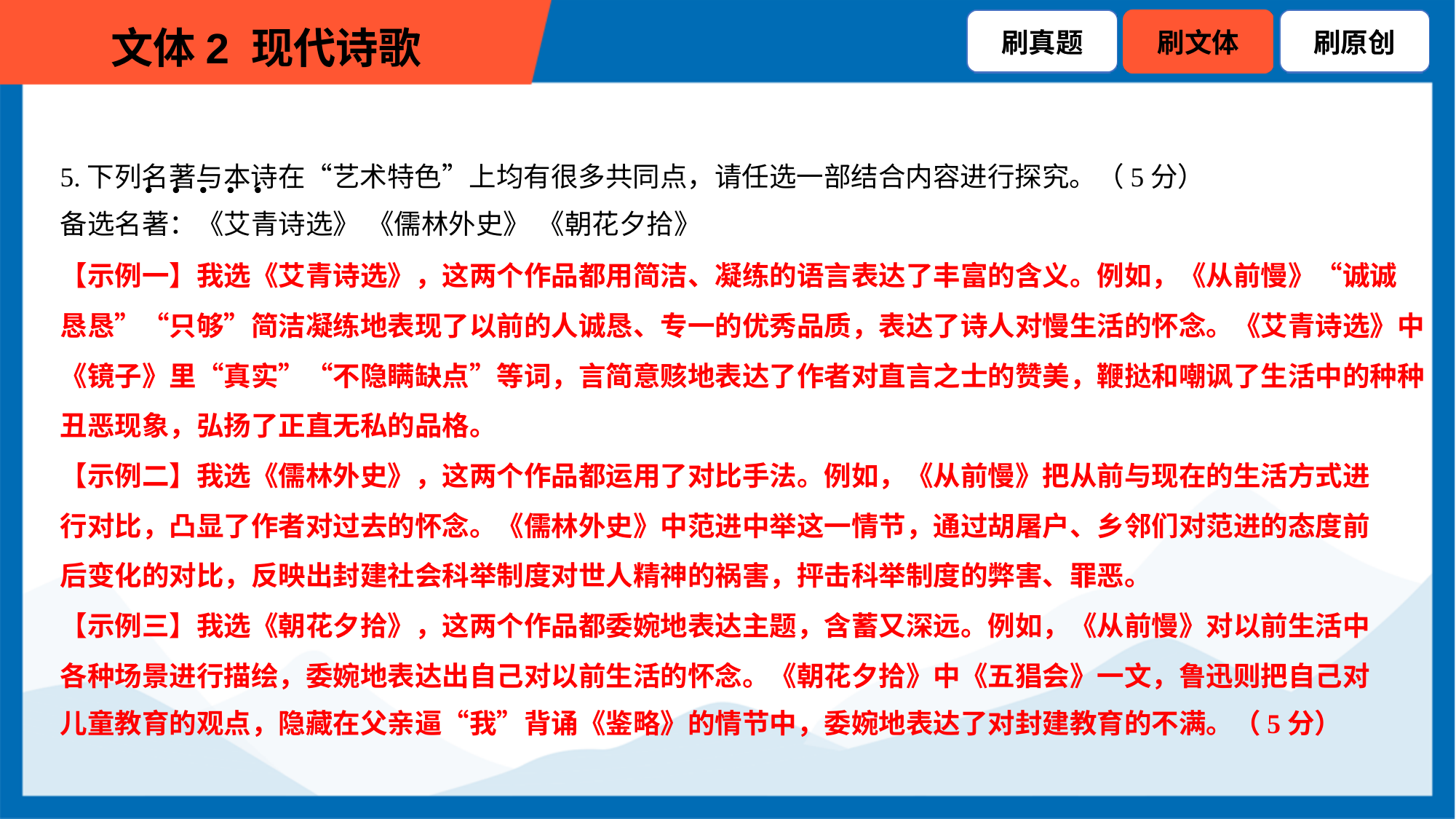

5.下列名著与本诗在“艺术特色”上均有很多共同点，请任选一部结合内容进行探究。（5分）
备选名著：《艾青诗选》 《儒林外史》 《朝花夕拾》

【示例一】我选《艾青诗选》，这两个作品都用简洁、凝练的语言表达了丰富的含义。例如，《从前慢》“诚诚
恳恳”“只够”简洁凝练地表现了以前的人诚恳、专一的优秀品质，表达了诗人对慢生活的怀念。《艾青诗选》中
《镜子》里“真实”“不隐瞒缺点”等词，言简意赅地表达了作者对直言之士的赞美，鞭挞和嘲讽了生活中的种种
丑恶现象，弘扬了正直无私的品格。
【示例二】我选《儒林外史》，这两个作品都运用了对比手法。例如，《从前慢》把从前与现在的生活方式进
行对比，凸显了作者对过去的怀念。《儒林外史》中范进中举这一情节，通过胡屠户、乡邻们对范进的态度前
后变化的对比，反映出封建社会科举制度对世人精神的祸害，抨击科举制度的弊害、罪恶。
【示例三】我选《朝花夕拾》，这两个作品都委婉地表达主题，含蓄又深远。例如，《从前慢》对以前生活中
各种场景进行描绘，委婉地表达出自己对以前生活的怀念。《朝花夕拾》中《五猖会》一文，鲁迅则把自己对
儿童教育的观点，隐藏在父亲逼“我”背诵《鉴略》的情节中，委婉地表达了对封建教育的不满。（5分）